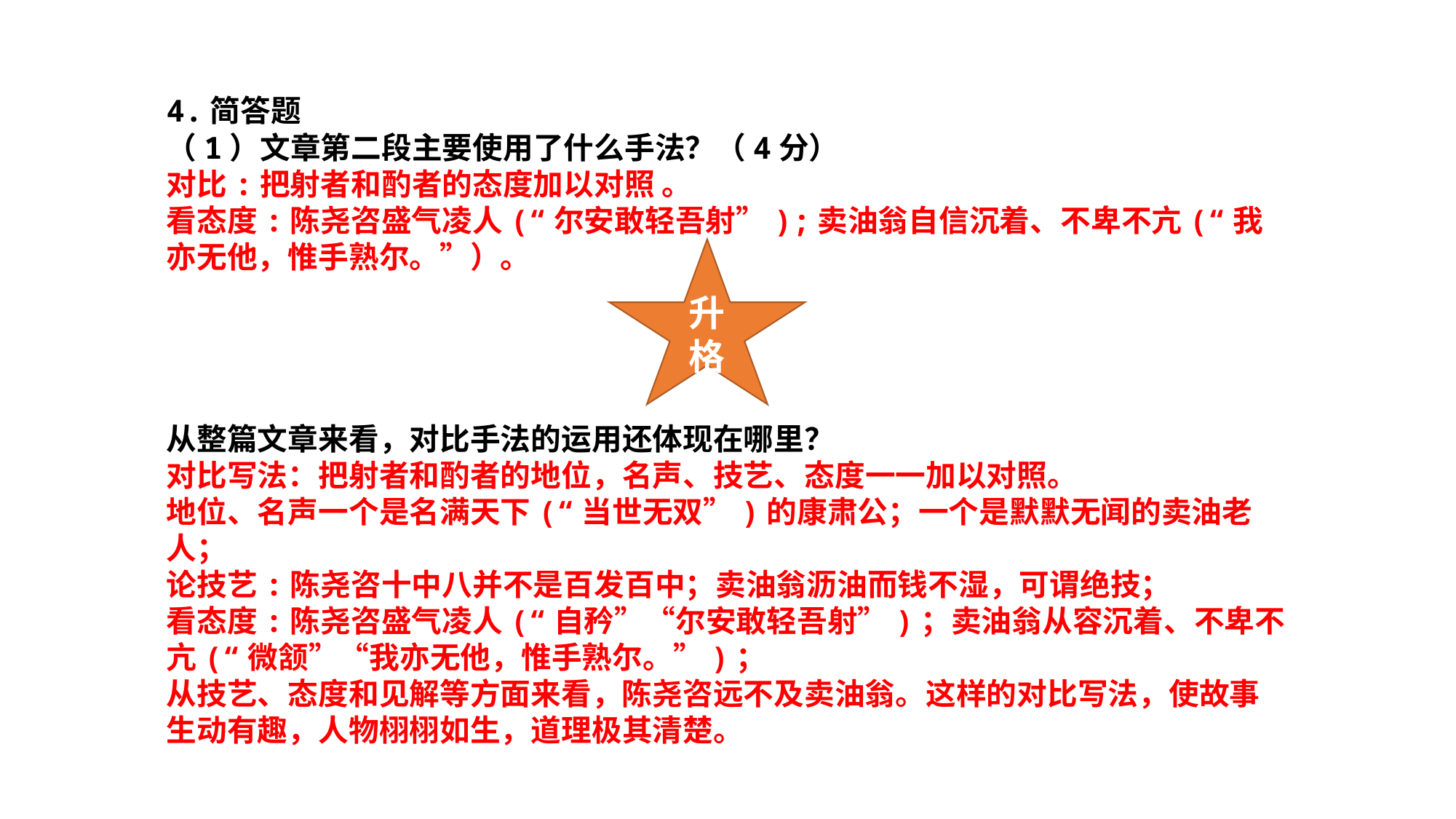

4.简答题
（1）文章第二段主要使用了什么手法？（4分）
对比:把射者和酌者的态度加以对照 。
看态度:陈尧咨盛气凌人(“尔安敢轻吾射”);卖油翁自信沉着、不卑不亢(“我亦无他，惟手熟尔。”）。

从整篇文章来看，对比手法的运用还体现在哪里？
对比写法：把射者和酌者的地位，名声、技艺、态度一一加以对照。
地位、名声一个是名满天下(“当世无双”)的康肃公；一个是默默无闻的卖油老人；
论技艺:陈尧咨十中八并不是百发百中；卖油翁沥油而钱不湿，可谓绝技；
看态度:陈尧咨盛气凌人(“自矜”“尔安敢轻吾射”)；卖油翁从容沉着、不卑不亢(“微颔”“我亦无他，惟手熟尔。”)；
从技艺、态度和见解等方面来看，陈尧咨远不及卖油翁。这样的对比写法，使故事生动有趣，人物栩栩如生，道理极其清楚。
升格